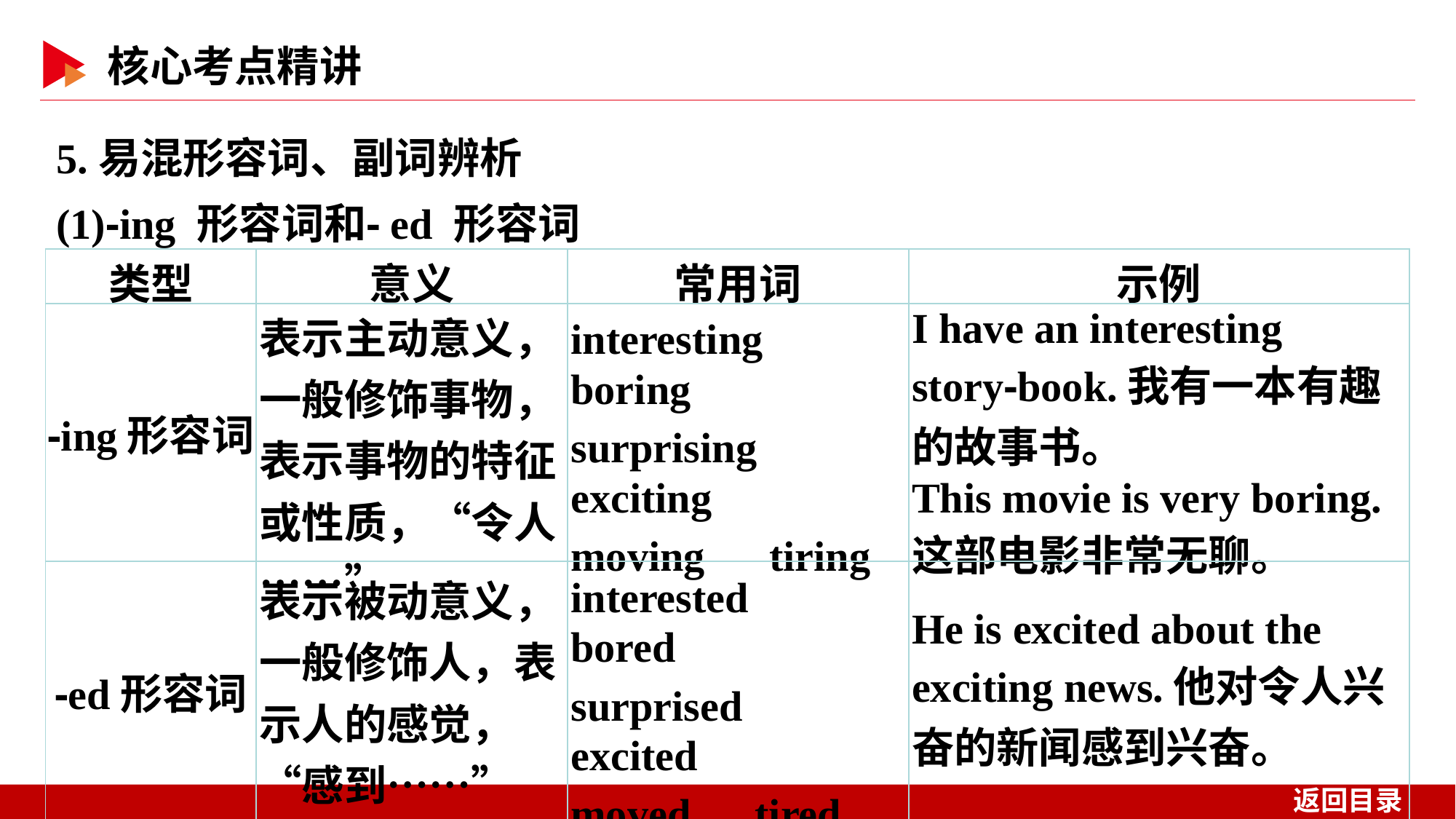

5.易混形容词、副词辨析
(1)⁃ing 形容词和⁃ed 形容词
| 类型 | 意义 | 常用词 | 示例 |
| --- | --- | --- | --- |
| ⁃ing形容词 | 表示主动意义，一般修饰事物，表示事物的特征或性质，“令人……” | interesting　boring surprising　exciting moving　tiring | I have an interesting story⁃book.我有一本有趣的故事书。 This movie is very boring.这部电影非常无聊。 |
| ⁃ed形容词 | 表示被动意义，一般修饰人，表示人的感觉，“感到……” | interested　bored surprised　excited moved　tired | He is excited about the exciting news.他对令人兴奋的新闻感到兴奋。 |